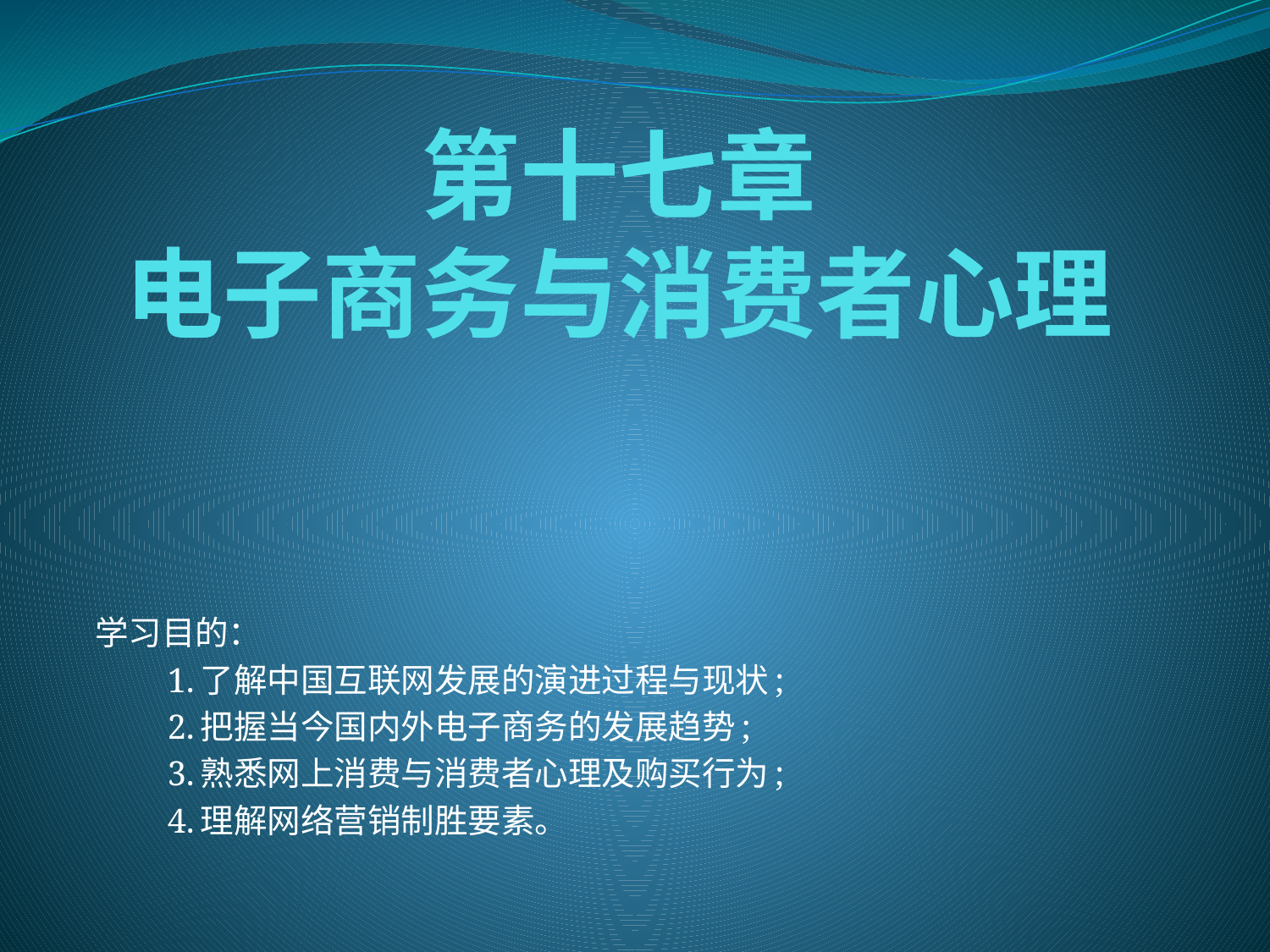

# 第十七章 电子商务与消费者心理
学习目的：
　　1.了解中国互联网发展的演进过程与现状;
　　2.把握当今国内外电子商务的发展趋势;
　　3.熟悉网上消费与消费者心理及购买行为;
　　4.理解网络营销制胜要素。